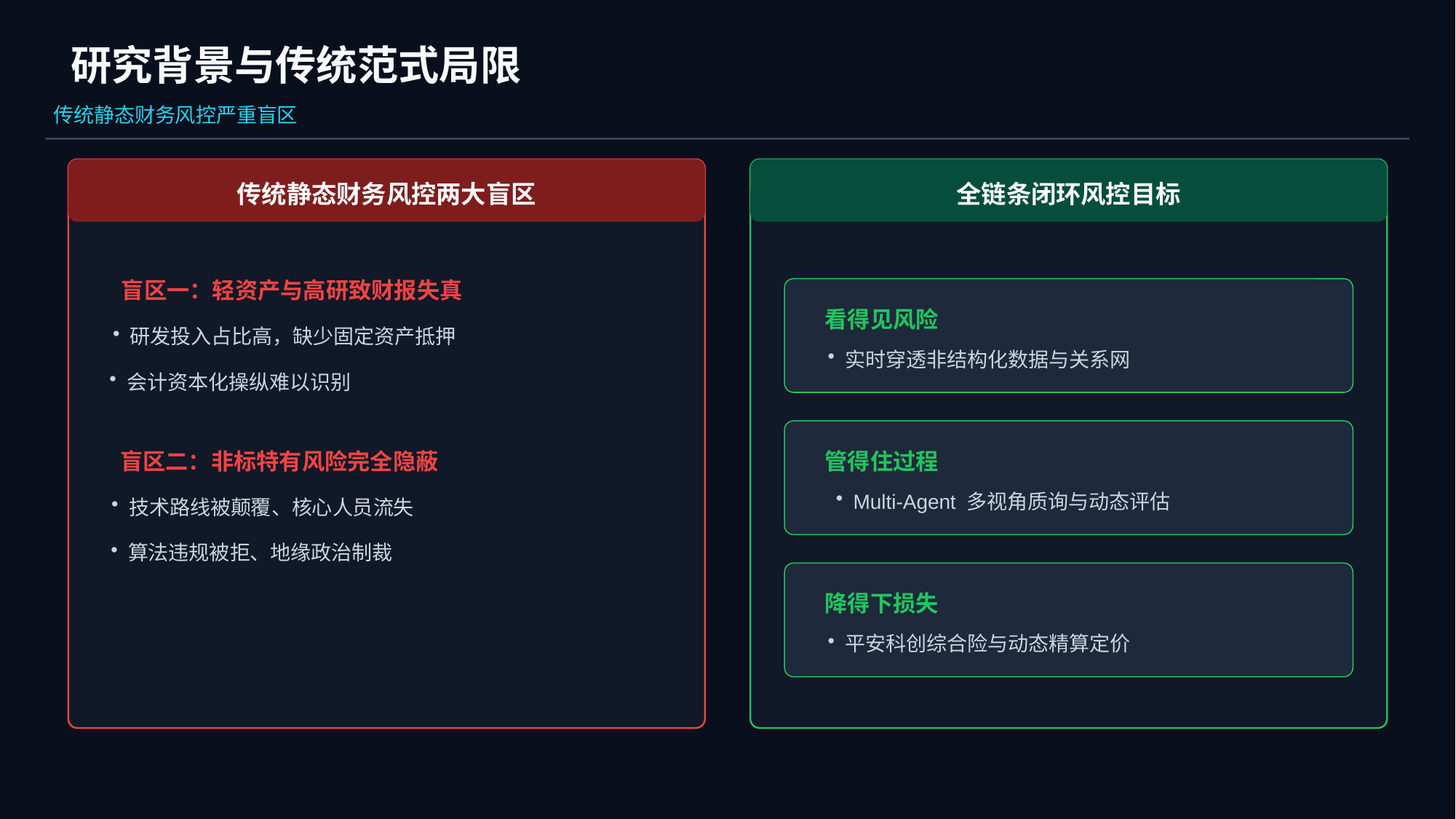

研究背景与传统范式局限
传统静态财务风控严重盲区

传统静态财务风控两大盲区
全链条闭环风控目标
盲区一：轻资产与高研致财报失真
研发投入占比高，缺少固定资产抵押
会计资本化操纵难以识别
盲区二：非标特有风险完全隐蔽
技术路线被颠覆、核心人员流失
算法违规被拒、地缘政治制裁

看得见风险
实时穿透非结构化数据与关系网

管得住过程
Multi-Agent 多视角质询与动态评估

降得下损失
平安科创综合险与动态精算定价